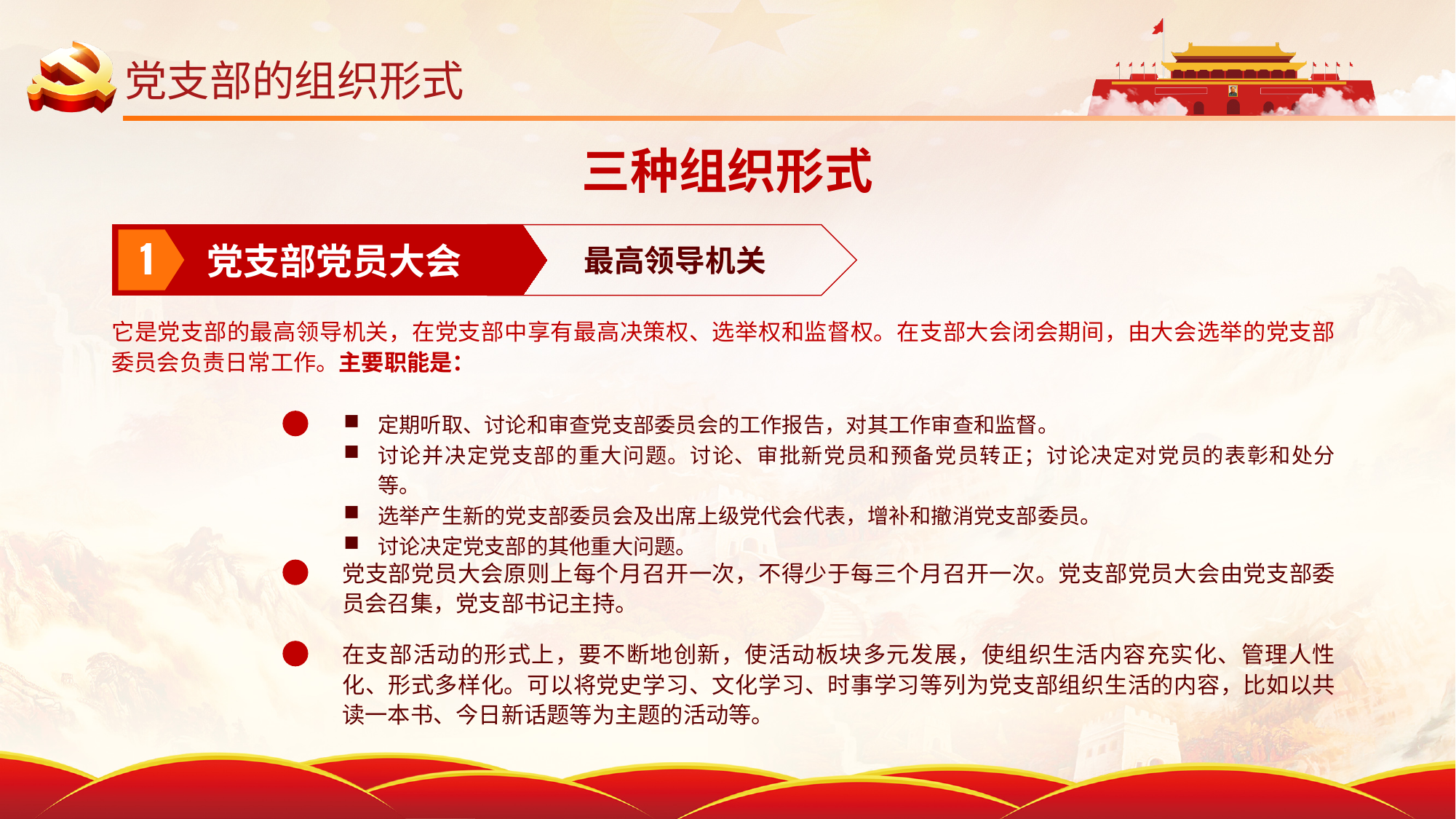

# 党支部的组织形式
三种组织形式
党支部党员大会
最高领导机关
1
它是党支部的最高领导机关，在党支部中享有最高决策权、选举权和监督权。在支部大会闭会期间，由大会选举的党支部委员会负责日常工作。主要职能是：
定期听取、讨论和审查党支部委员会的工作报告，对其工作审查和监督。
讨论并决定党支部的重大问题。讨论、审批新党员和预备党员转正；讨论决定对党员的表彰和处分等。
选举产生新的党支部委员会及出席上级党代会代表，增补和撤消党支部委员。
讨论决定党支部的其他重大问题。

党支部党员大会原则上每个月召开一次，不得少于每三个月召开一次。党支部党员大会由党支部委员会召集，党支部书记主持。

在支部活动的形式上，要不断地创新，使活动板块多元发展，使组织生活内容充实化、管理人性化、形式多样化。可以将党史学习、文化学习、时事学习等列为党支部组织生活的内容，比如以共读一本书、今日新话题等为主题的活动等。